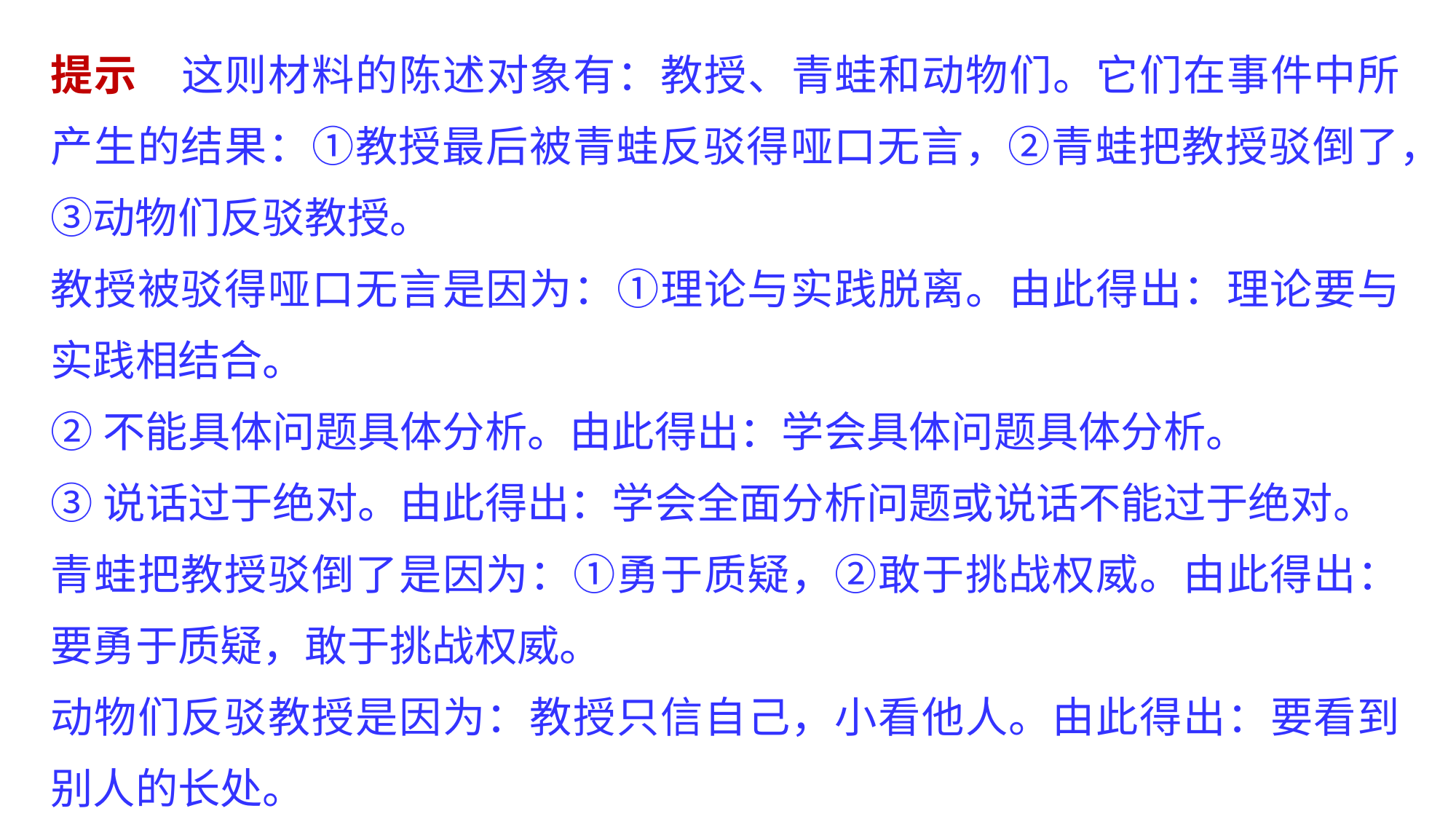

提示　这则材料的陈述对象有：教授、青蛙和动物们。它们在事件中所产生的结果：①教授最后被青蛙反驳得哑口无言，②青蛙把教授驳倒了，③动物们反驳教授。
教授被驳得哑口无言是因为：①理论与实践脱离。由此得出：理论要与实践相结合。
②不能具体问题具体分析。由此得出：学会具体问题具体分析。
③说话过于绝对。由此得出：学会全面分析问题或说话不能过于绝对。
青蛙把教授驳倒了是因为：①勇于质疑，②敢于挑战权威。由此得出：要勇于质疑，敢于挑战权威。
动物们反驳教授是因为：教授只信自己，小看他人。由此得出：要看到别人的长处。